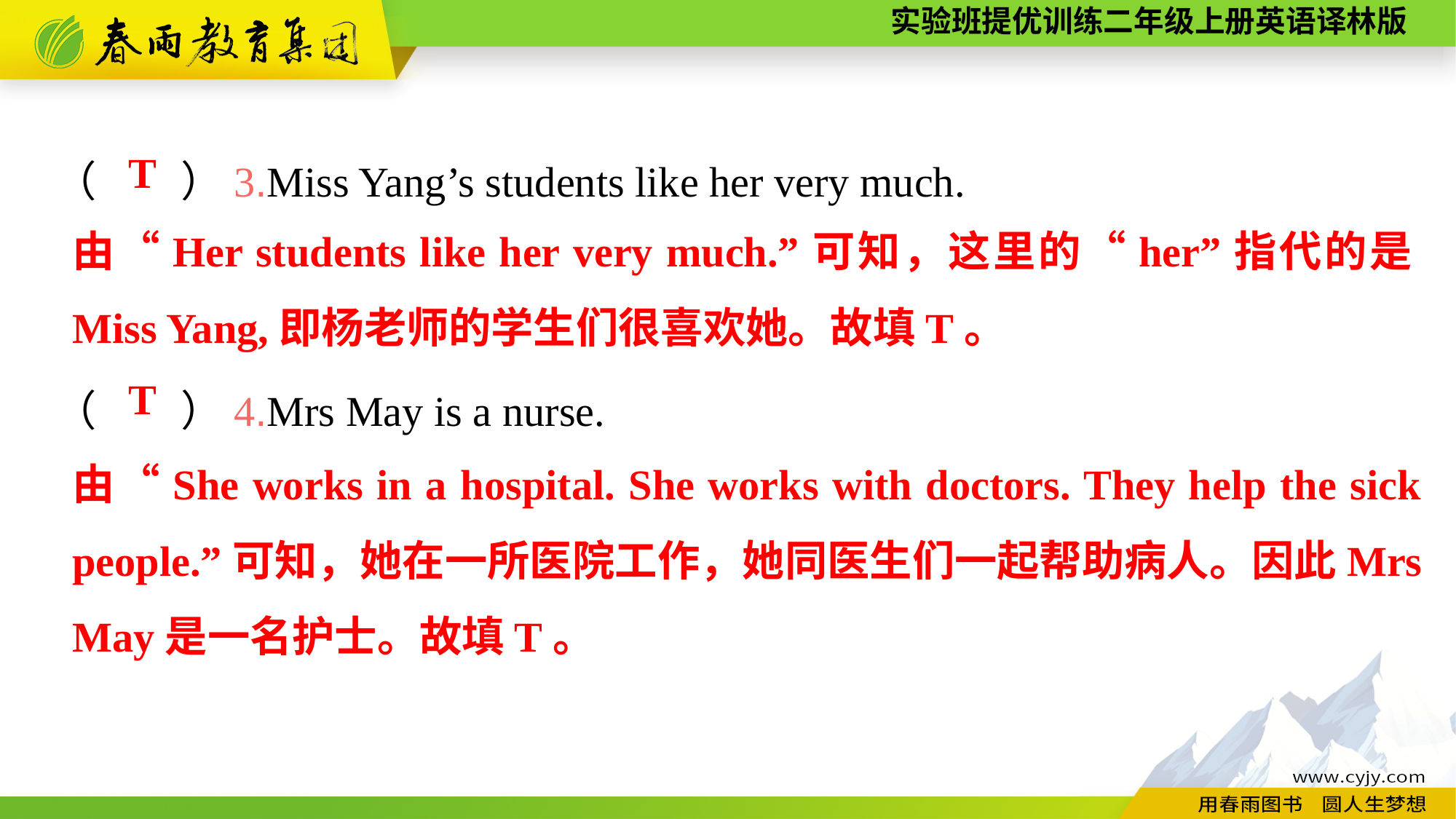

（　　）3.Miss Yang’s students like her very much.

（　　）4.Mrs May is a nurse.
T
由“Her students like her very much.”可知，这里的“her”指代的是Miss Yang,即杨老师的学生们很喜欢她。故填T。
T
由“She works in a hospital. She works with doctors. They help the sick people.”可知，她在一所医院工作，她同医生们一起帮助病人。因此Mrs May是一名护士。故填T。